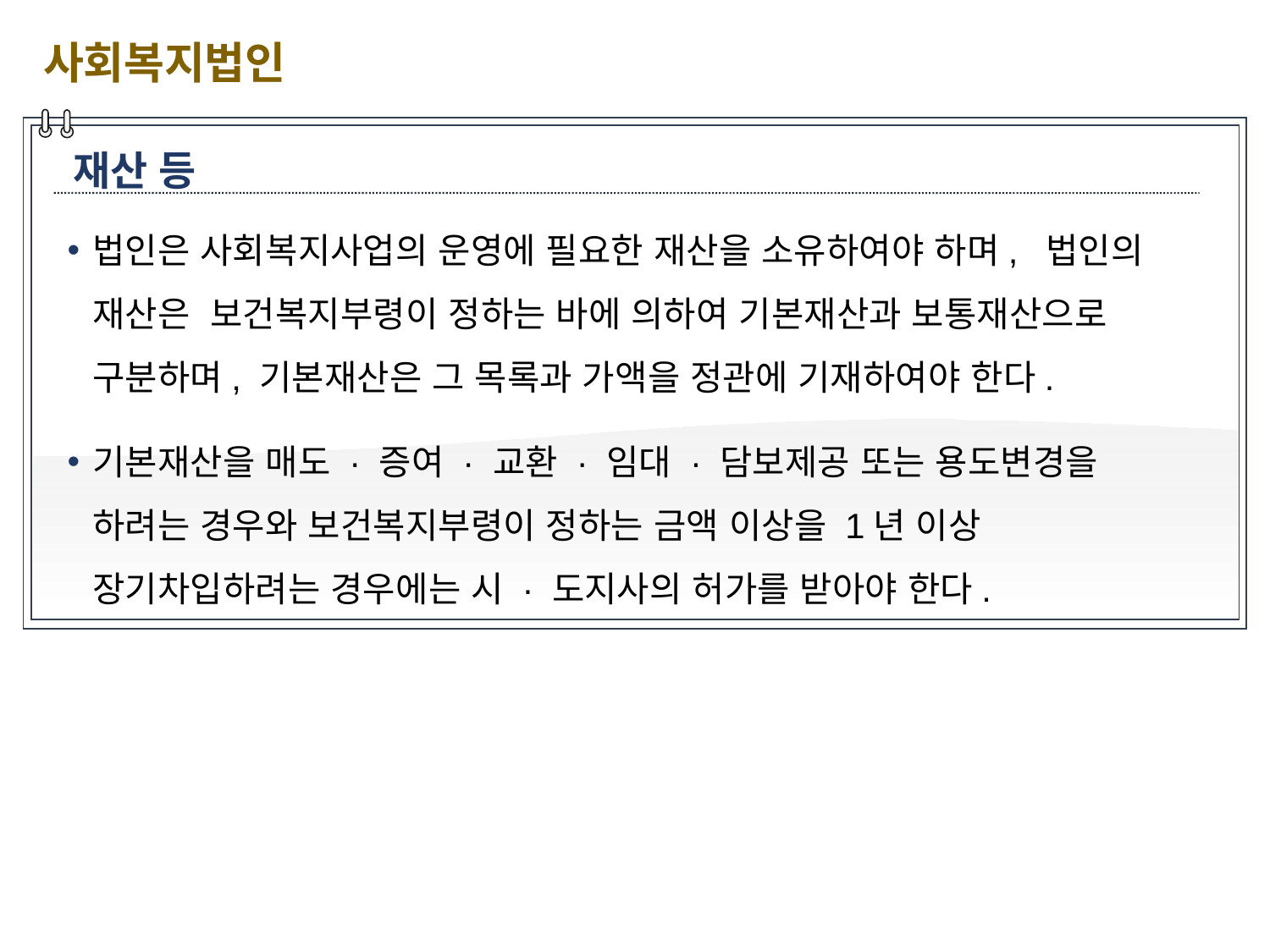

사회복지법인

재산 등

법인은 사회복지사업의 운영에 필요한 재산을 소유하여야 하며,  법인의 재산은  보건복지부령이 정하는 바에 의하여 기본재산과 보통재산으로 구분하며, 기본재산은 그 목록과 가액을 정관에 기재하여야 한다.
기본재산을 매도 · 증여 · 교환 · 임대 · 담보제공 또는 용도변경을 하려는 경우와 보건복지부령이 정하는 금액 이상을 1년 이상 장기차입하려는 경우에는 시 · 도지사의 허가를 받아야 한다.